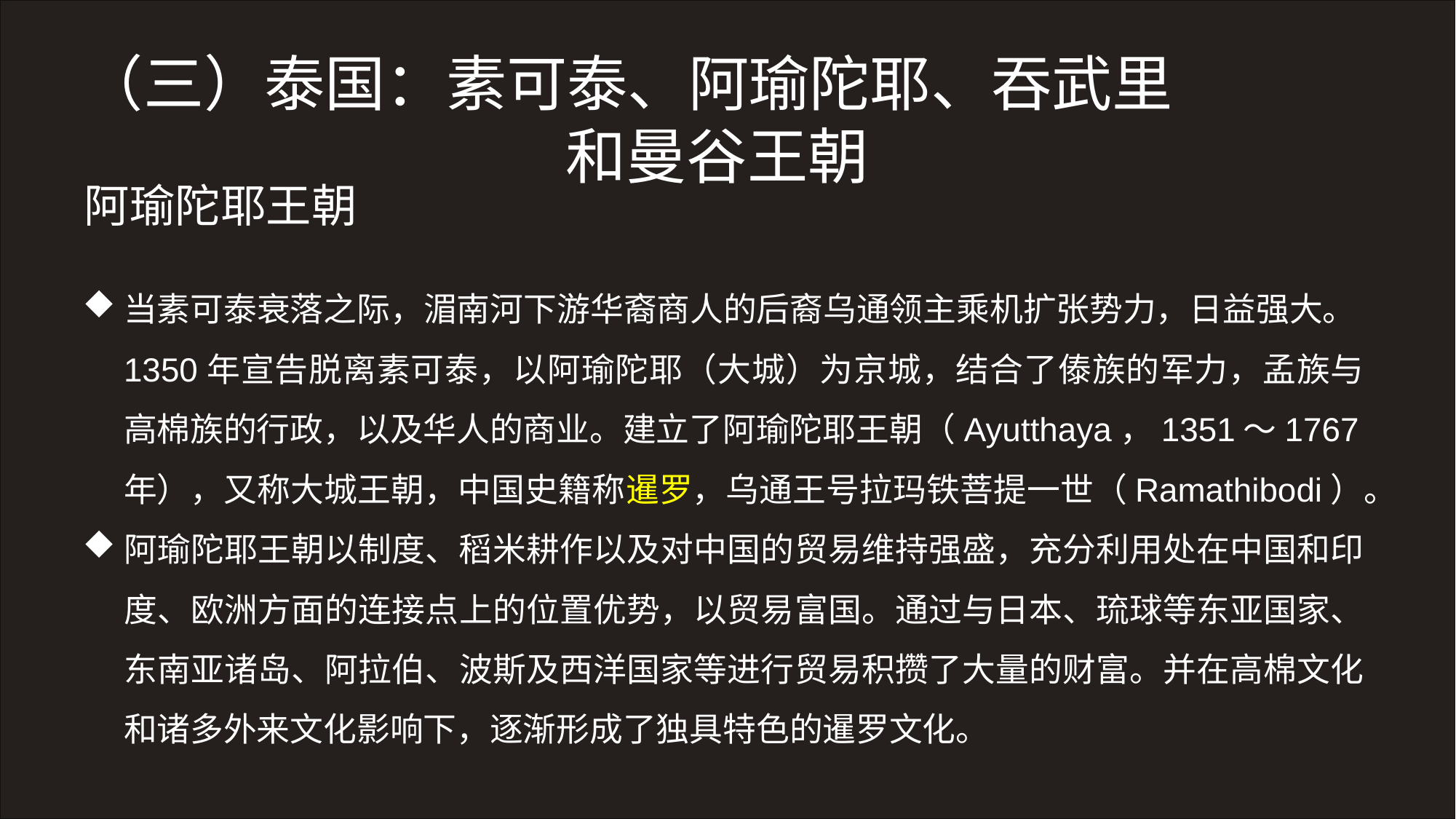

（三）泰国：素可泰、阿瑜陀耶、吞武里
和曼谷王朝

阿瑜陀耶王朝
当素可泰衰落之际，湄南河下游华裔商人的后裔乌通领主乘机扩张势力，日益强大。1350年宣告脱离素可泰，以阿瑜陀耶（大城）为京城，结合了傣族的军力，孟族与高棉族的行政，以及华人的商业。建立了阿瑜陀耶王朝（Ayutthaya，1351～1767年），又称大城王朝，中国史籍称暹罗，乌通王号拉玛铁菩提一世（Ramathibodi）。
阿瑜陀耶王朝以制度、稻米耕作以及对中国的贸易维持强盛，充分利用处在中国和印度、欧洲方面的连接点上的位置优势，以贸易富国。通过与日本、琉球等东亚国家、东南亚诸岛、阿拉伯、波斯及西洋国家等进行贸易积攒了大量的财富。并在高棉文化和诸多外来文化影响下，逐渐形成了独具特色的暹罗文化。